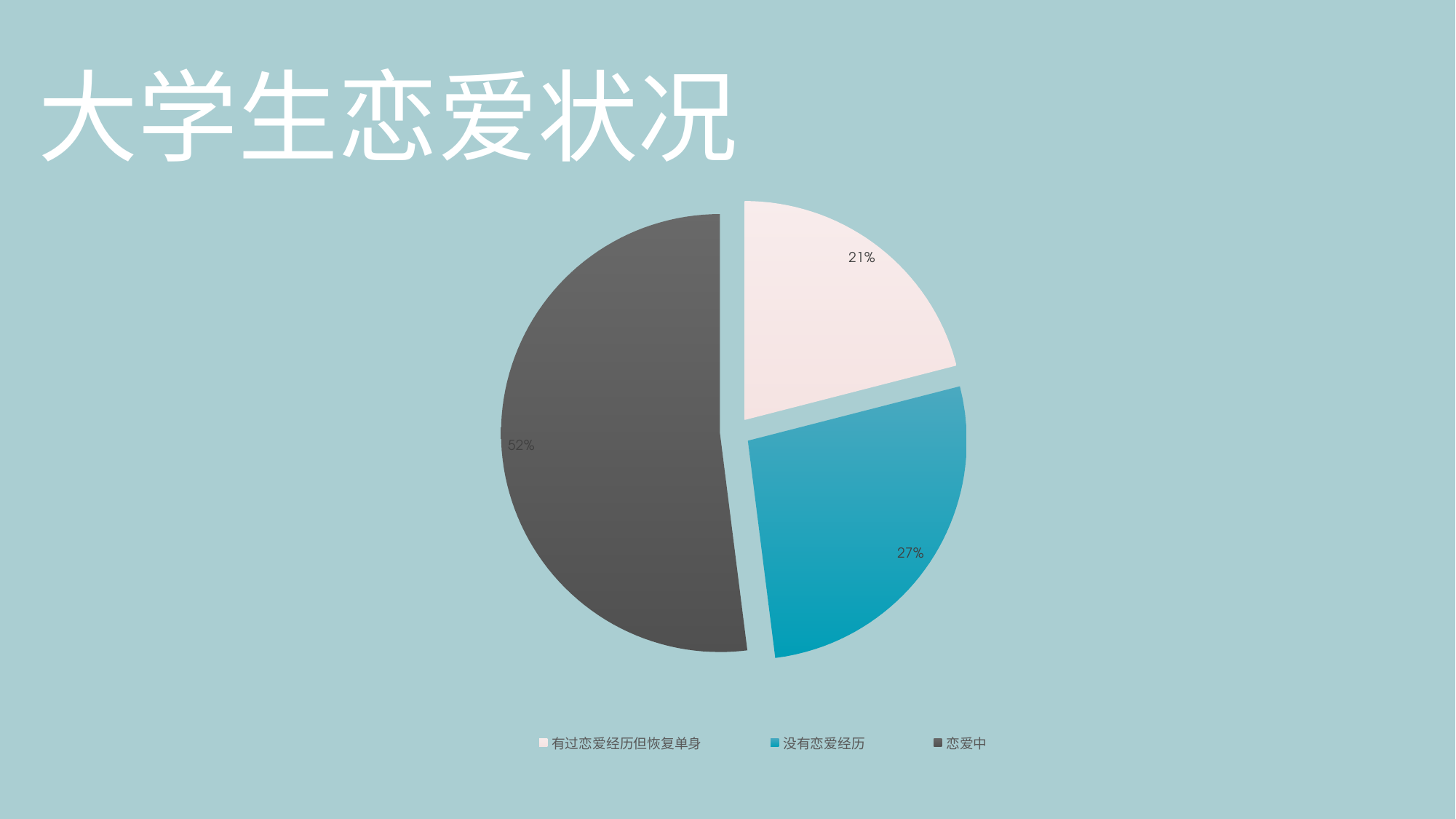

大学生恋爱状况

### Chart

| Category | 大学生恋爱状况 | 系列 2 | 系列 3 |
|---|---|---|---|
| 有过恋爱经历但恢复单身 | 21.0 | 3.0 | 5.0 |
| 没有恋爱经历 | 27.0 | 7.0 | 9.0 |
| 恋爱中 | 52.0 | 9.0 | 4.0 |